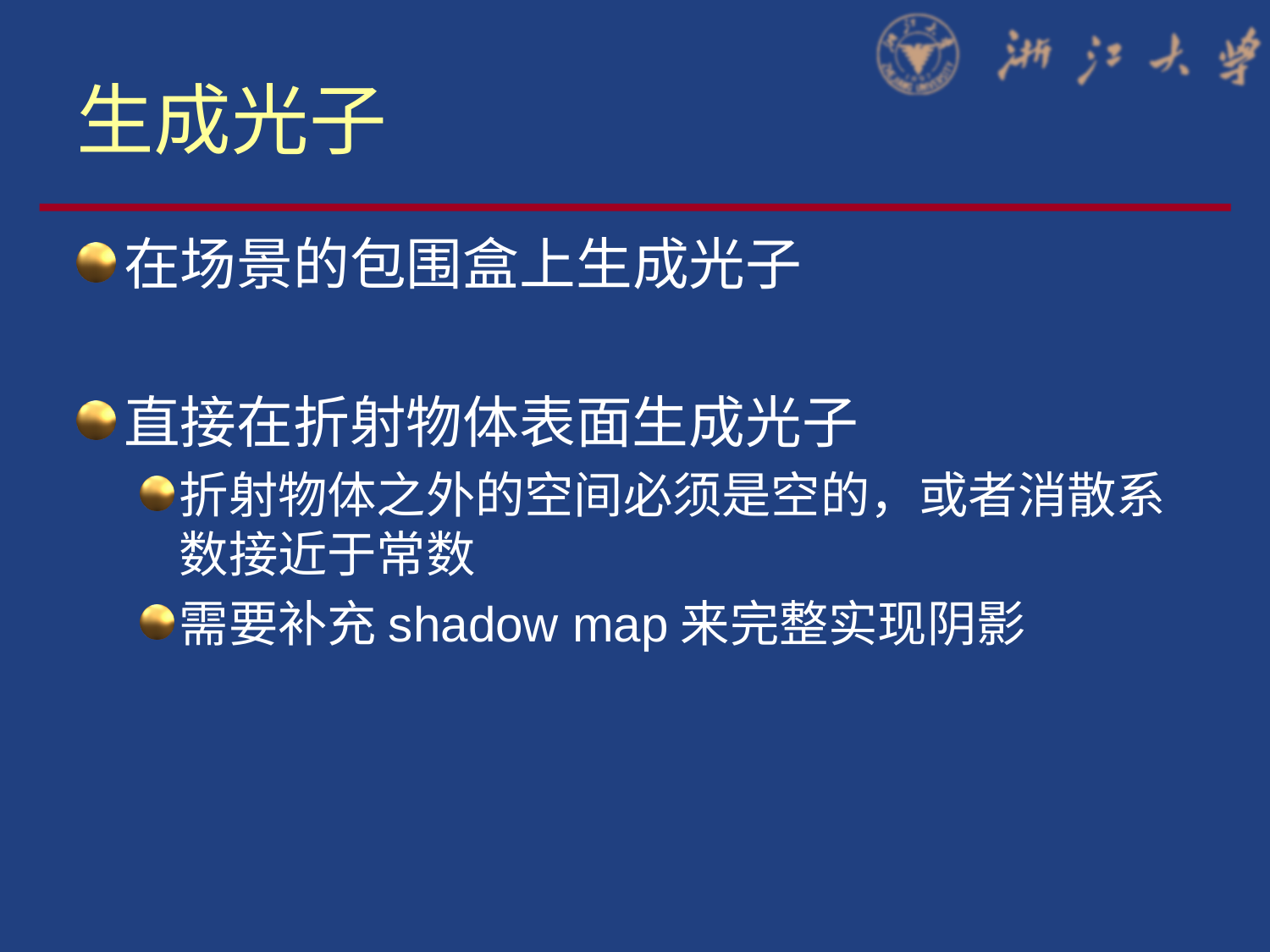

# 生成光子
在场景的包围盒上生成光子

直接在折射物体表面生成光子
折射物体之外的空间必须是空的，或者消散系数接近于常数
需要补充shadow map来完整实现阴影